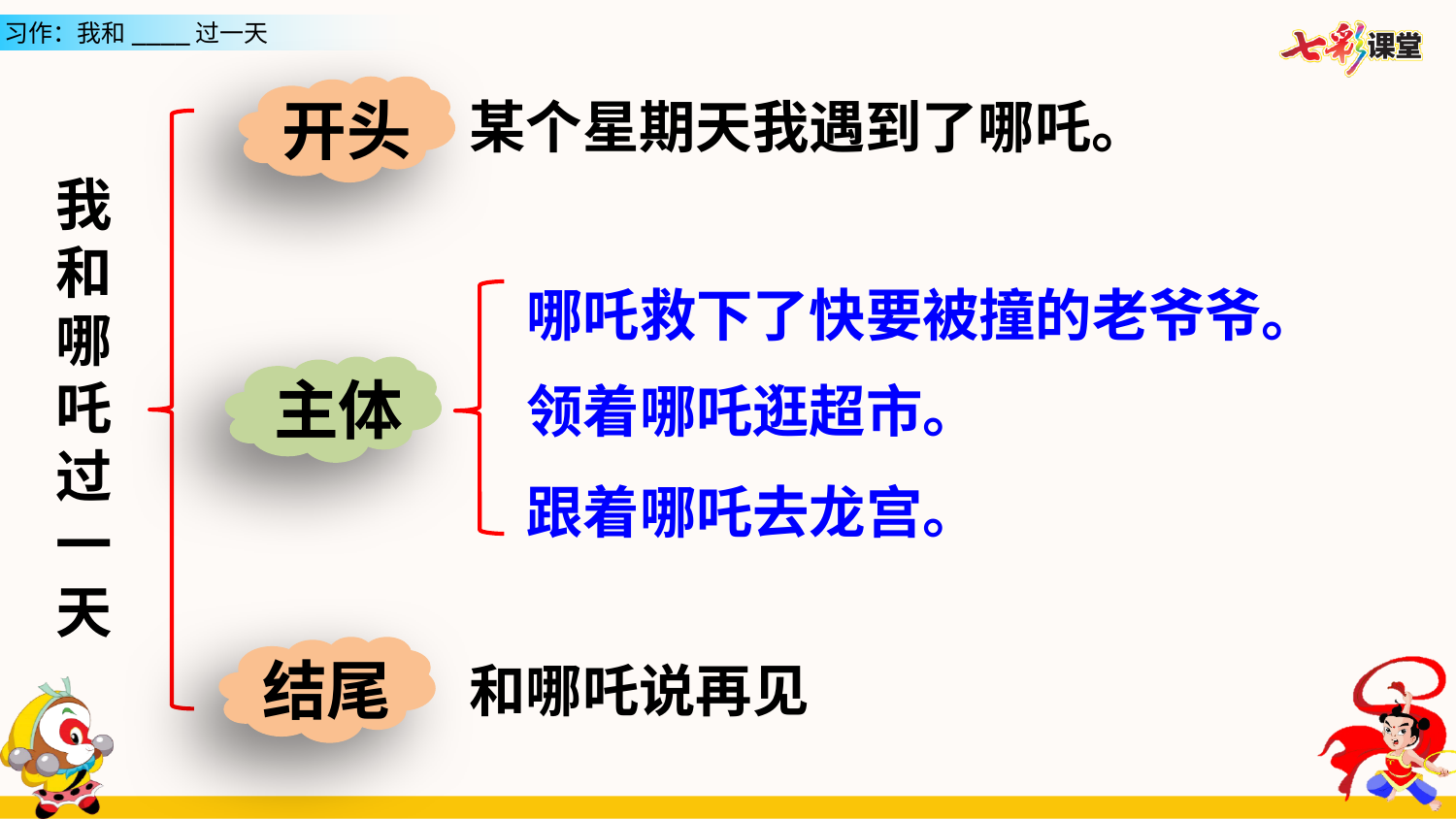

开头
某个星期天我遇到了哪吒。

我和哪吒过一天
哪吒救下了快要被撞的老爷爷。

主体
领着哪吒逛超市。
跟着哪吒去龙宫。

结尾
和哪吒说再见